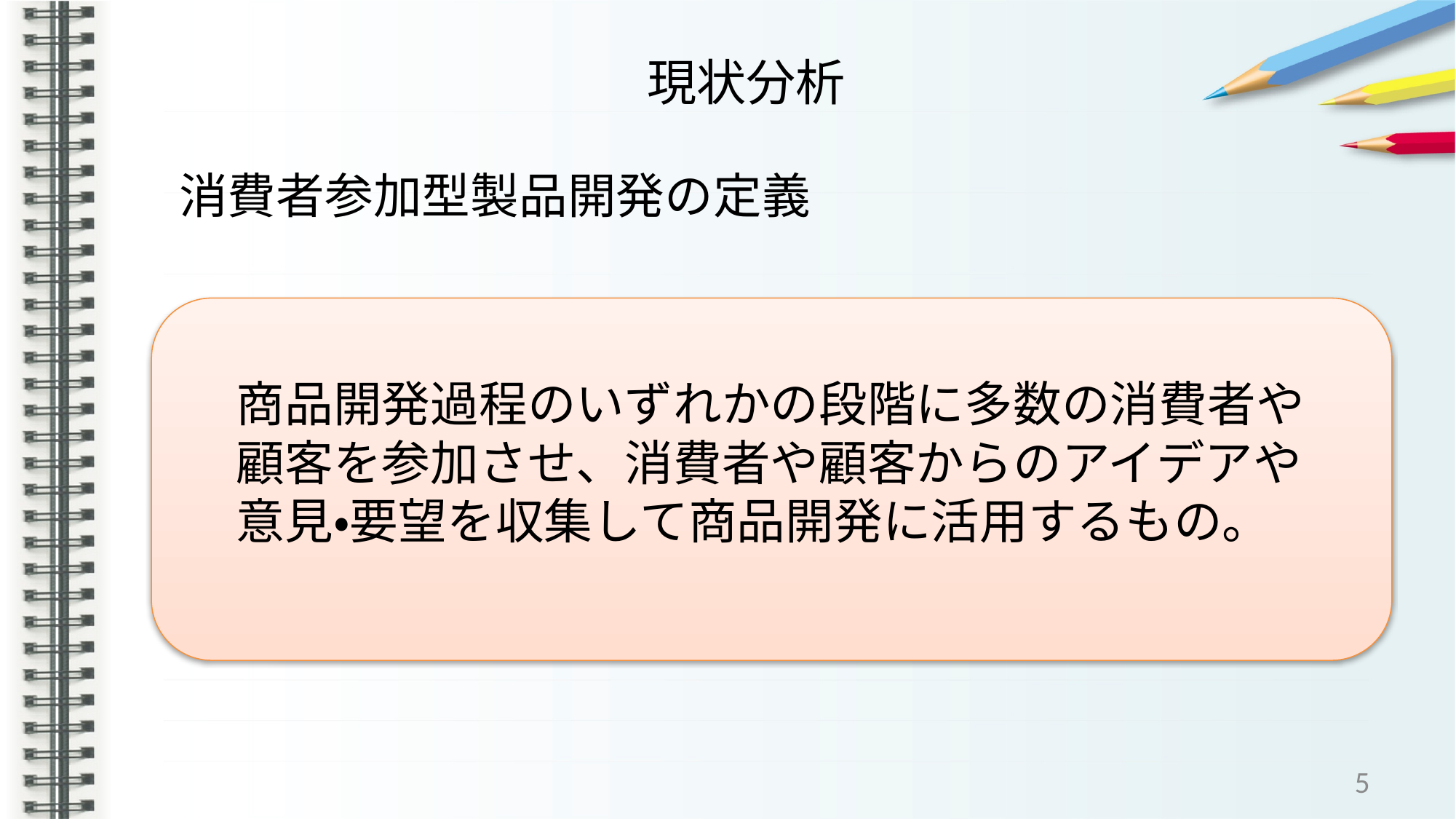

# 現状分析
消費者参加型製品開発の定義

商品開発過程のいずれかの段階に多数の消費者や
顧客を参加させ、消費者や顧客からのアイデアや
意見・要望を収集して商品開発に活用するもの。

5